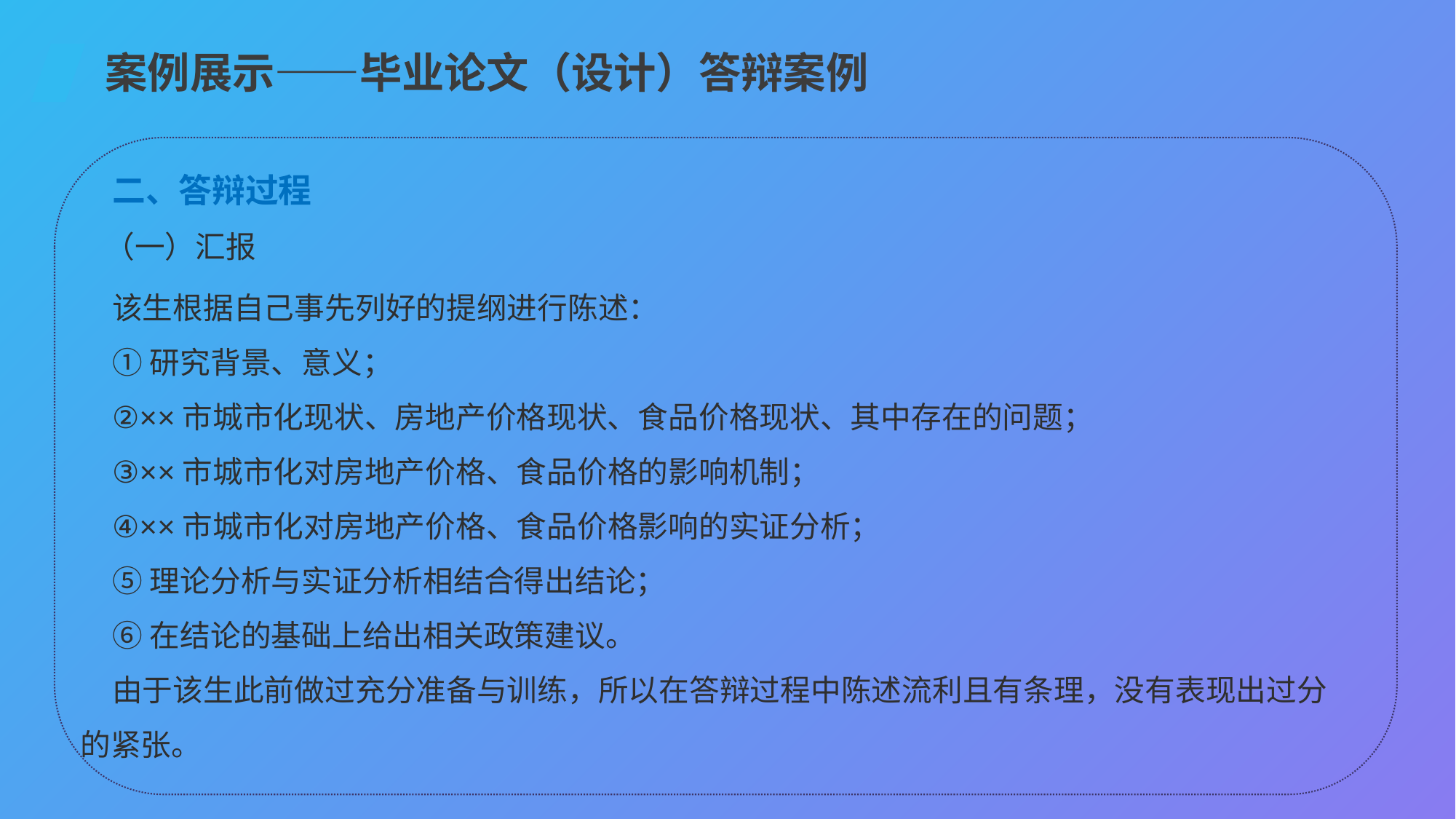

案例展示——毕业论文（设计）答辩案例

二、答辩过程
（一）汇报
该生根据自己事先列好的提纲进行陈述：
①研究背景、意义；
②××市城市化现状、房地产价格现状、食品价格现状、其中存在的问题；
③××市城市化对房地产价格、食品价格的影响机制；
④××市城市化对房地产价格、食品价格影响的实证分析；
⑤理论分析与实证分析相结合得出结论；
⑥在结论的基础上给出相关政策建议。
由于该生此前做过充分准备与训练，所以在答辩过程中陈述流利且有条理，没有表现出过分的紧张。